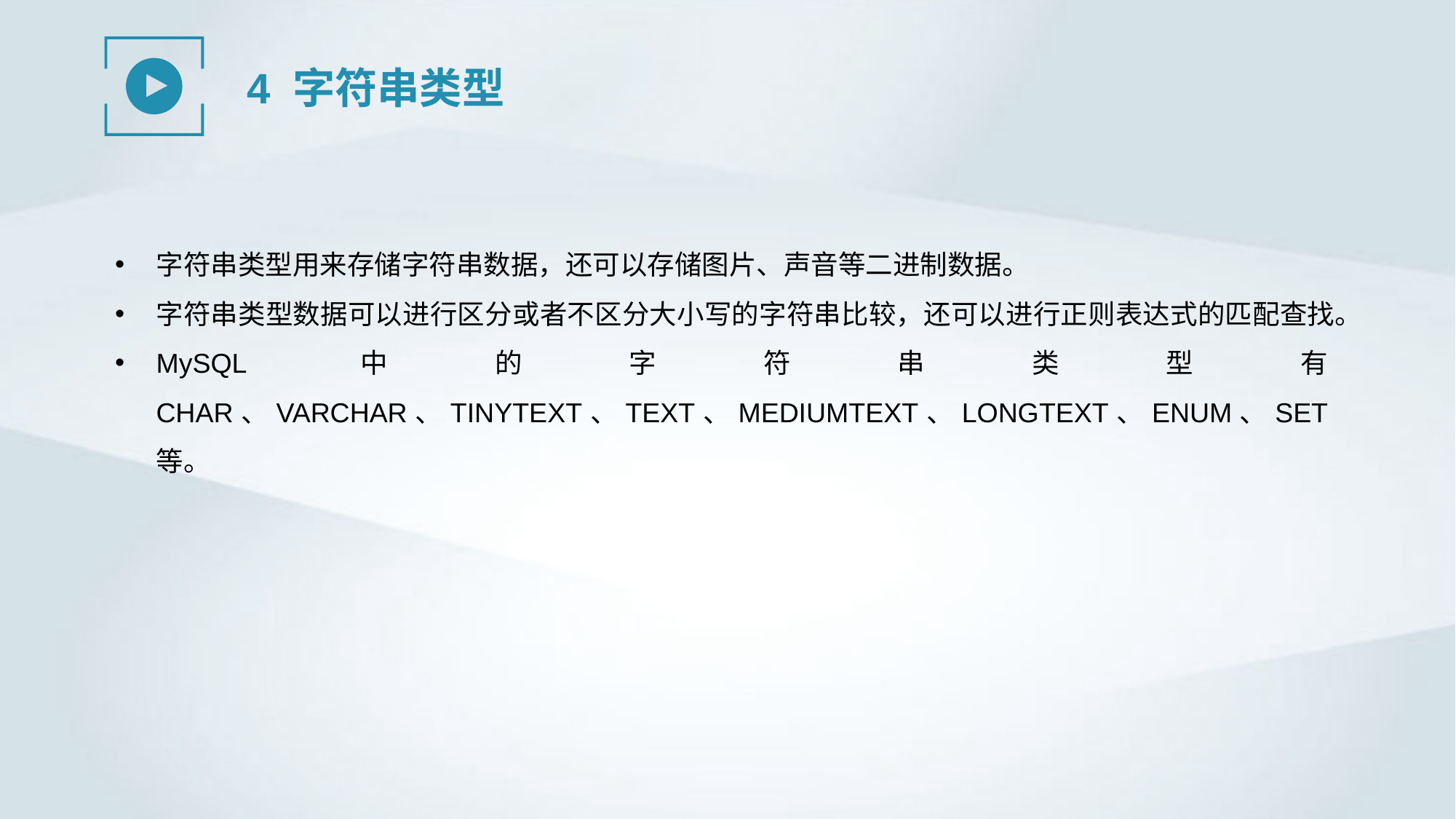

4 字符串类型
字符串类型用来存储字符串数据，还可以存储图片、声音等二进制数据。
字符串类型数据可以进行区分或者不区分大小写的字符串比较，还可以进行正则表达式的匹配查找。
MySQL中的字符串类型有CHAR、VARCHAR、TINYTEXT、TEXT、MEDIUMTEXT、LONGTEXT、ENUM、SET等。